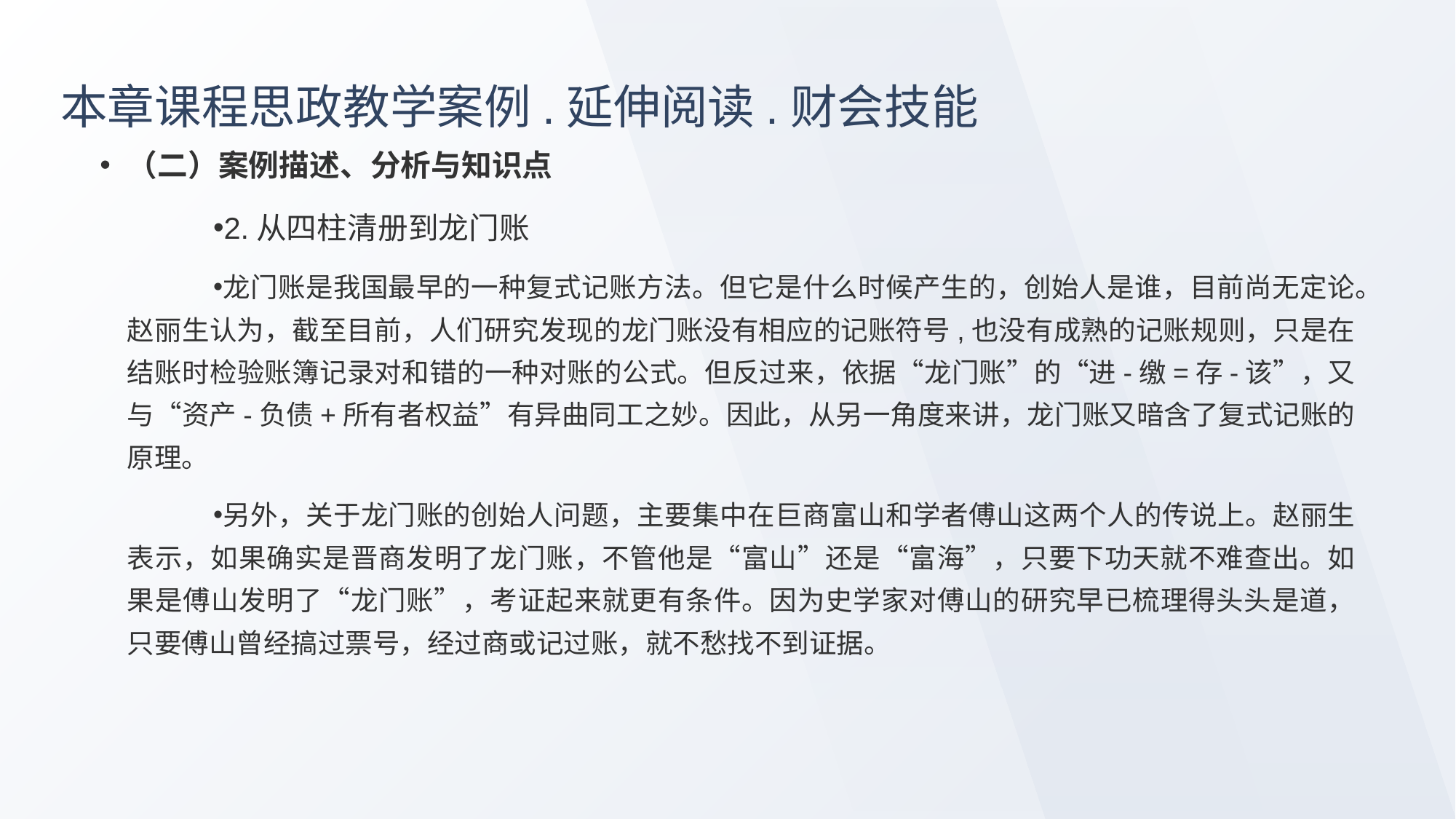

# 本章课程思政教学案例.延伸阅读.财会技能
（二）案例描述、分析与知识点
2.从四柱清册到龙门账
龙门账是我国最早的一种复式记账方法。但它是什么时候产生的，创始人是谁，目前尚无定论。赵丽生认为，截至目前，人们研究发现的龙门账没有相应的记账符号,也没有成熟的记账规则，只是在结账时检验账簿记录对和错的一种对账的公式。但反过来，依据“龙门账”的“进-缴=存-该”，又与“资产-负债+所有者权益”有异曲同工之妙。因此，从另一角度来讲，龙门账又暗含了复式记账的原理。
另外，关于龙门账的创始人问题，主要集中在巨商富山和学者傅山这两个人的传说上。赵丽生表示，如果确实是晋商发明了龙门账，不管他是“富山”还是“富海”，只要下功天就不难查出。如果是傅山发明了“龙门账”，考证起来就更有条件。因为史学家对傅山的研究早已梳理得头头是道，只要傅山曾经搞过票号，经过商或记过账，就不愁找不到证据。